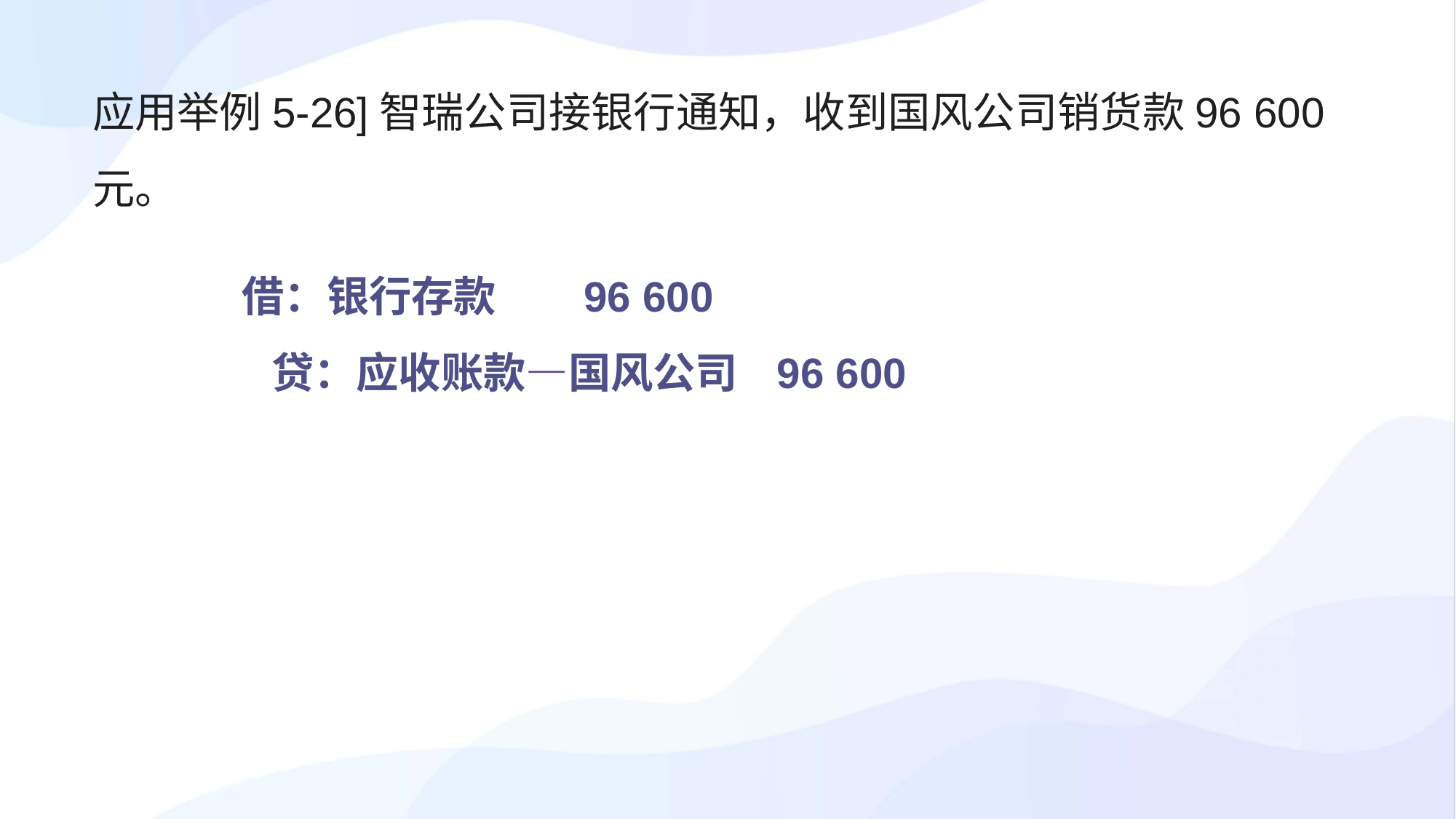

应用举例5-26]智瑞公司接银行通知，收到国风公司销货款96 600元。
借：银行存款        96 600
  贷：应收账款—国风公司   96 600